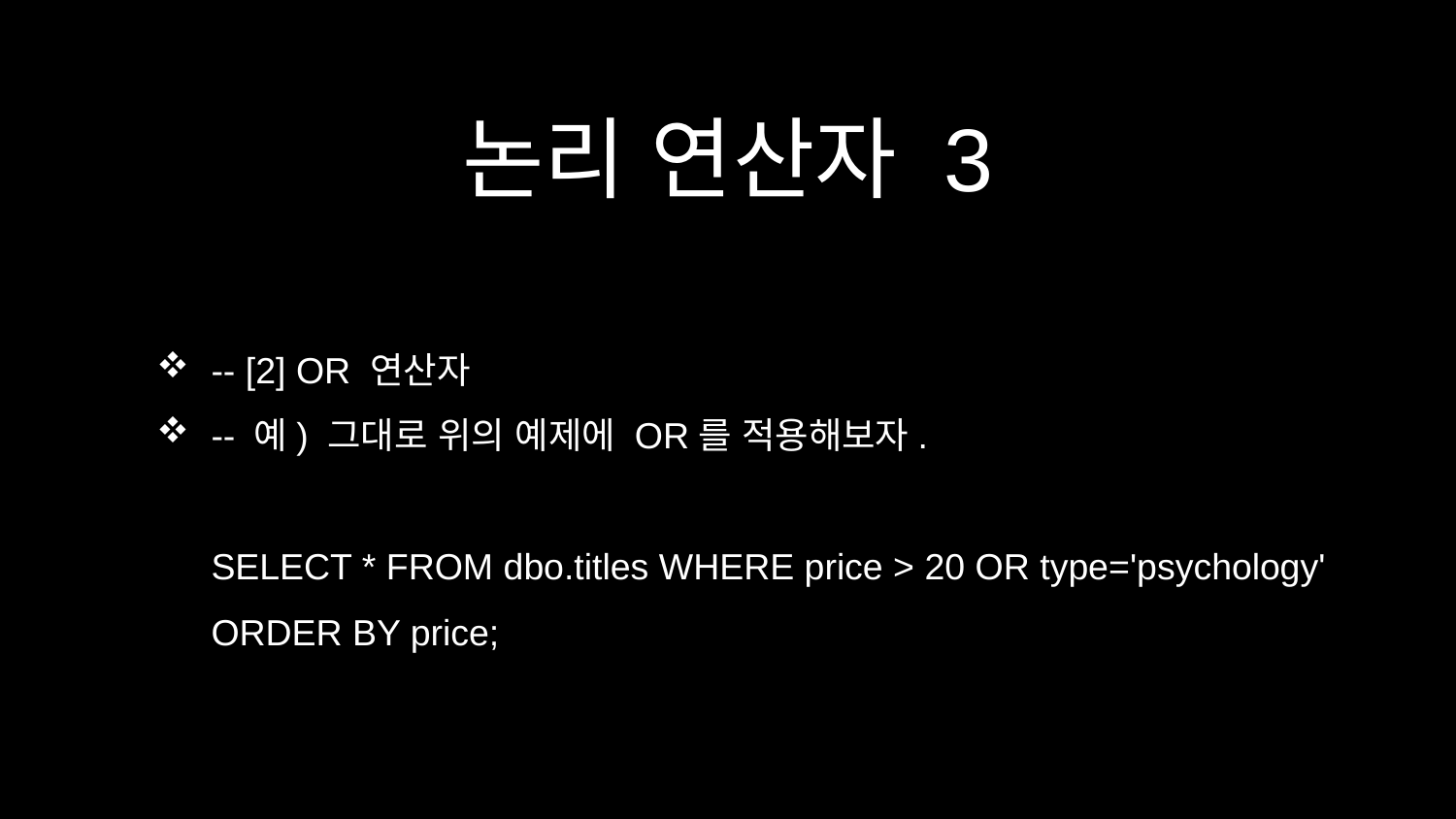

# 논리 연산자 3
-- [2] OR 연산자
-- 예) 그대로 위의 예제에 OR를 적용해보자.
SELECT * FROM dbo.titles WHERE price > 20 OR type='psychology' ORDER BY price;